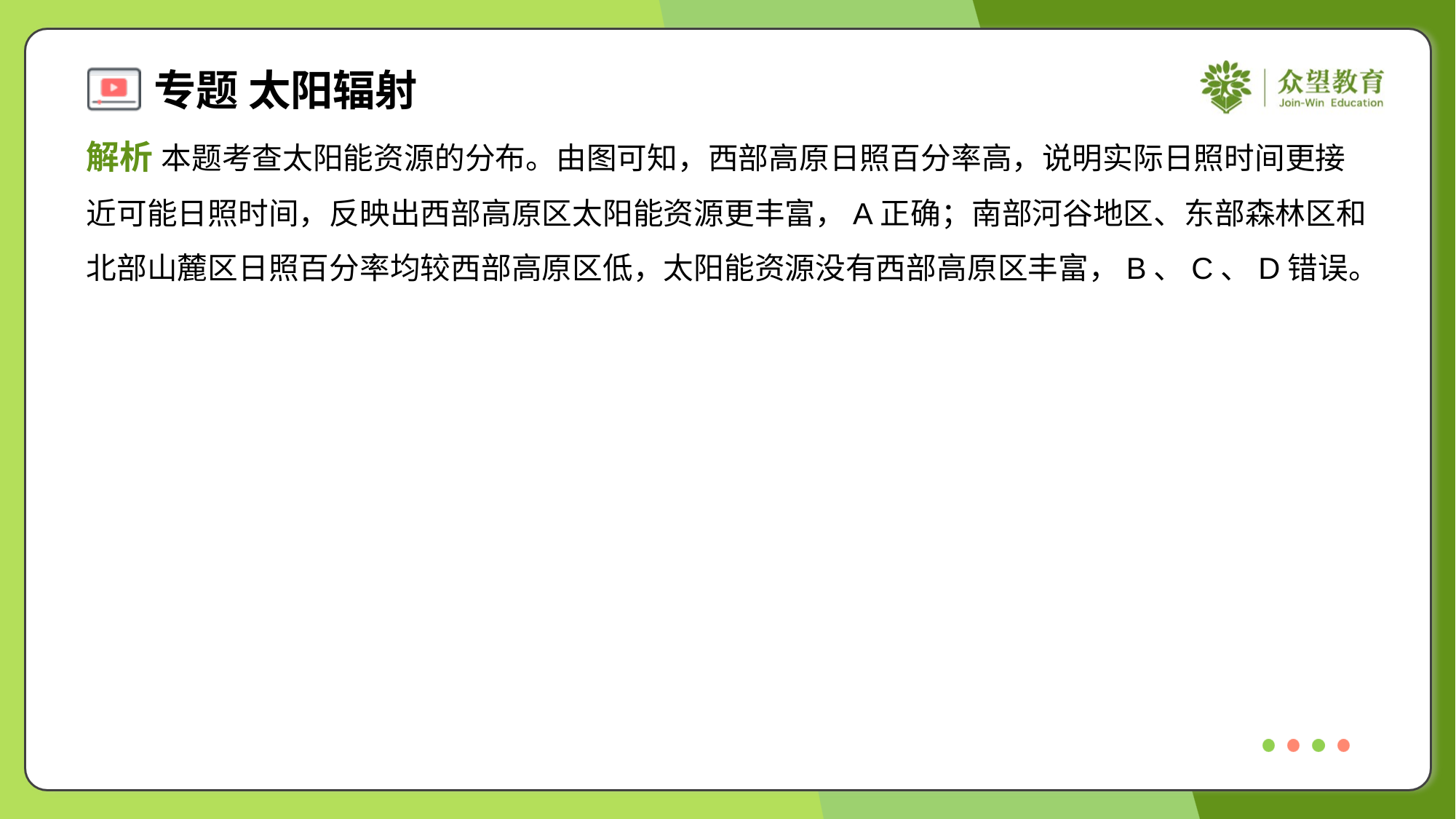

解析 本题考查太阳能资源的分布。由图可知，西部高原日照百分率高，说明实际日照时间更接
近可能日照时间，反映出西部高原区太阳能资源更丰富，A正确；南部河谷地区、东部森林区和
北部山麓区日照百分率均较西部高原区低，太阳能资源没有西部高原区丰富，B、C、D错误。